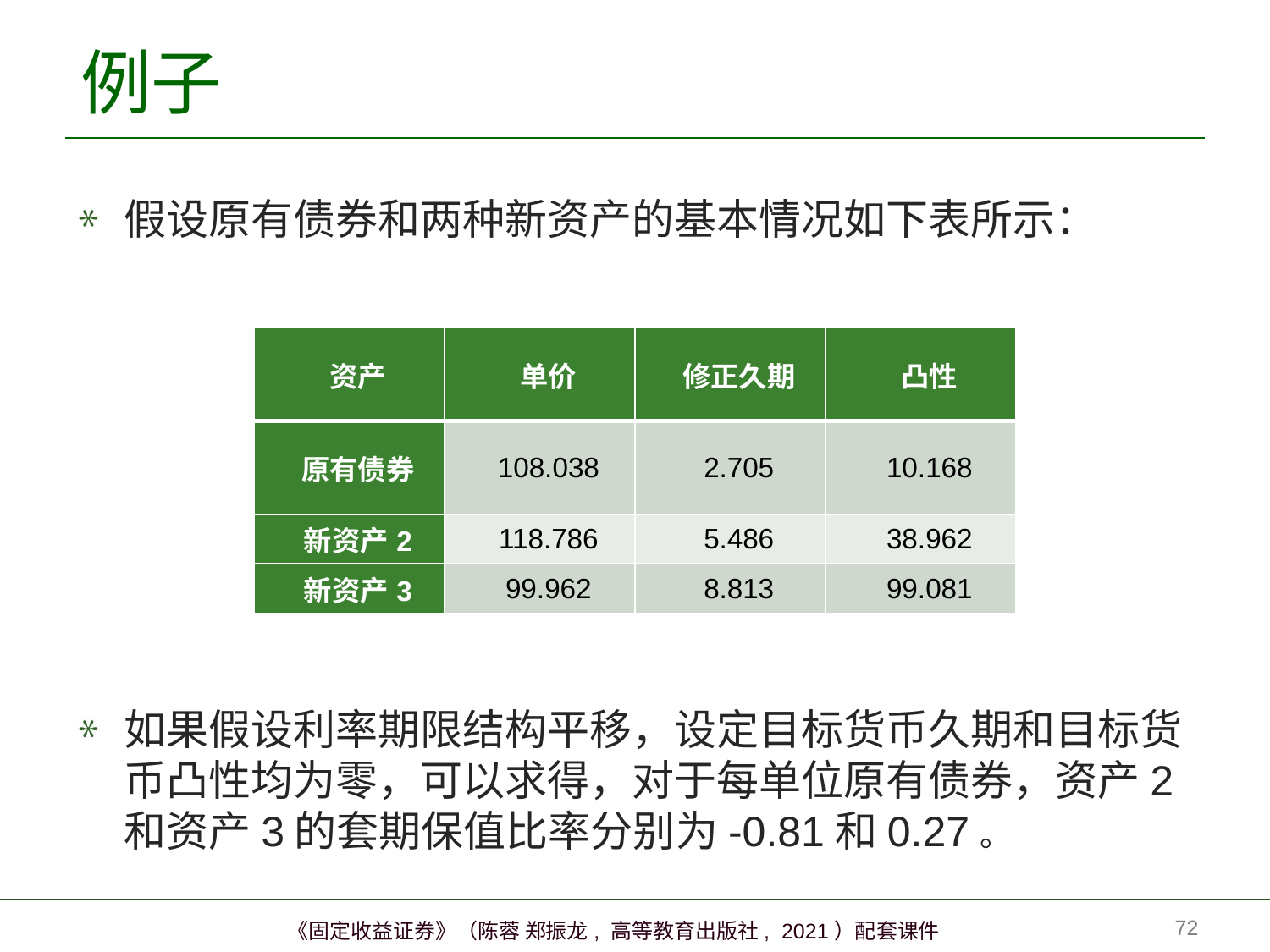

# 例子
假设原有债券和两种新资产的基本情况如下表所示：

如果假设利率期限结构平移，设定目标货币久期和目标货币凸性均为零，可以求得，对于每单位原有债券，资产2和资产3的套期保值比率分别为-0.81和0.27。

| 资产 | 单价 | 修正久期 | 凸性 |
| --- | --- | --- | --- |
| 原有债券 | 108.038 | 2.705 | 10.168 |
| 新资产2 | 118.786 | 5.486 | 38.962 |
| 新资产3 | 99.962 | 8.813 | 99.081 |
72